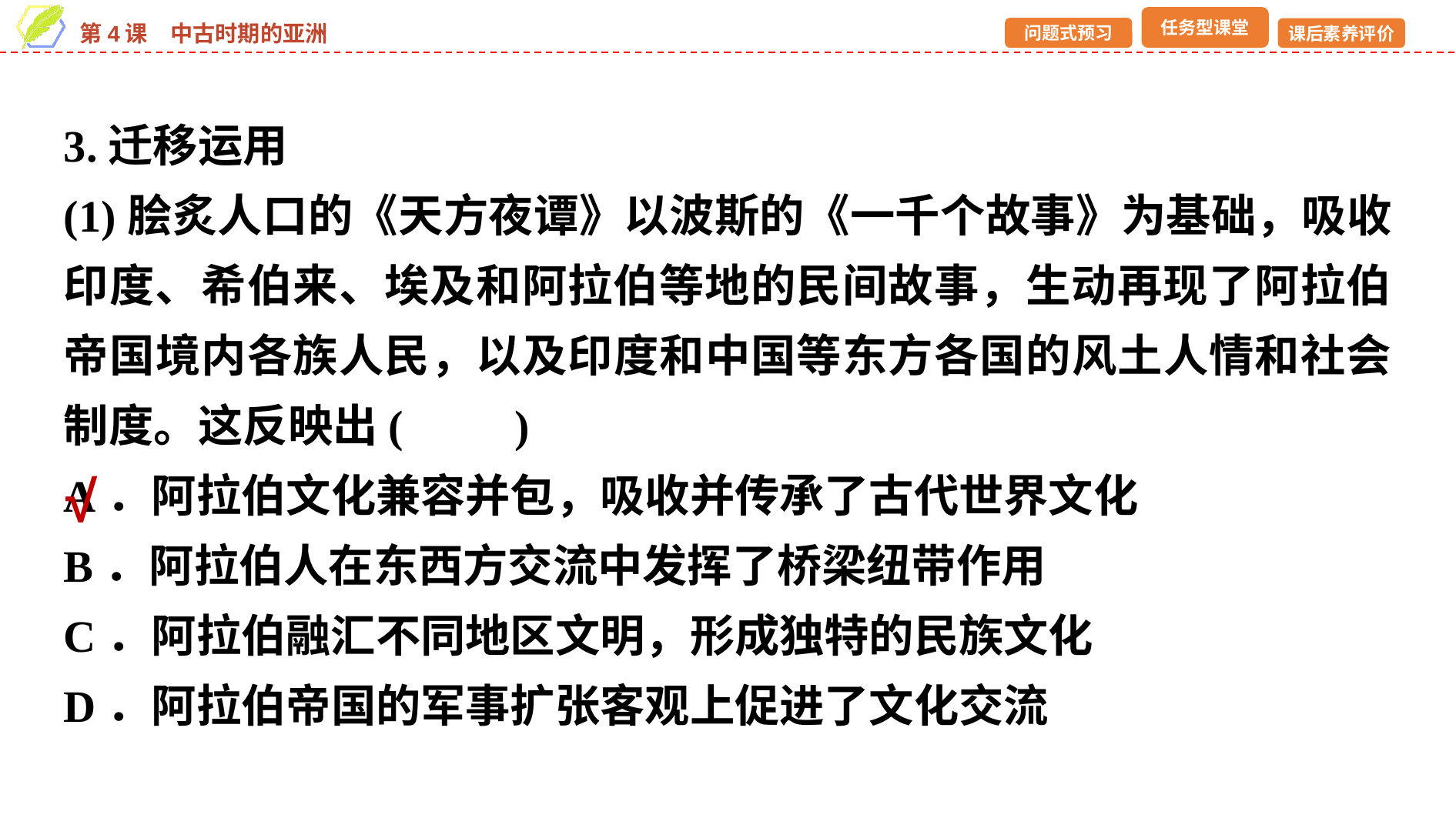

3.迁移运用
(1)脍炙人口的《天方夜谭》以波斯的《一千个故事》为基础，吸收印度、希伯来、埃及和阿拉伯等地的民间故事，生动再现了阿拉伯帝国境内各族人民，以及印度和中国等东方各国的风土人情和社会制度。这反映出(　　)
A．阿拉伯文化兼容并包，吸收并传承了古代世界文化
B．阿拉伯人在东西方交流中发挥了桥梁纽带作用
C．阿拉伯融汇不同地区文明，形成独特的民族文化
D．阿拉伯帝国的军事扩张客观上促进了文化交流
√